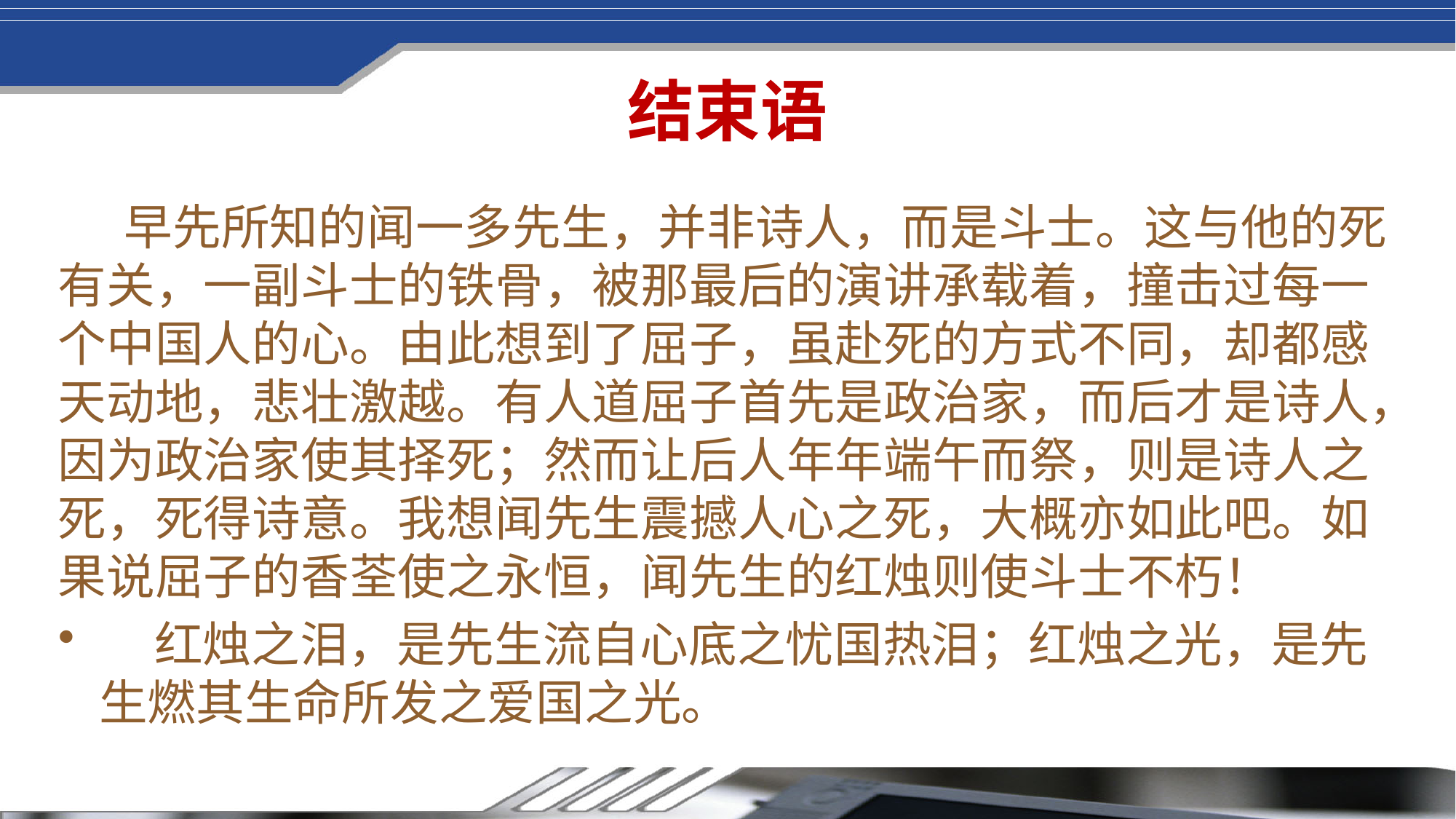

# 结束语
     早先所知的闻一多先生，并非诗人，而是斗士。这与他的死有关，一副斗士的铁骨，被那最后的演讲承载着，撞击过每一个中国人的心。由此想到了屈子，虽赴死的方式不同，却都感天动地，悲壮激越。有人道屈子首先是政治家，而后才是诗人，因为政治家使其择死；然而让后人年年端午而祭，则是诗人之死，死得诗意。我想闻先生震撼人心之死，大概亦如此吧。如果说屈子的香荃使之永恒，闻先生的红烛则使斗士不朽！
    红烛之泪，是先生流自心底之忧国热泪；红烛之光，是先生燃其生命所发之爱国之光。